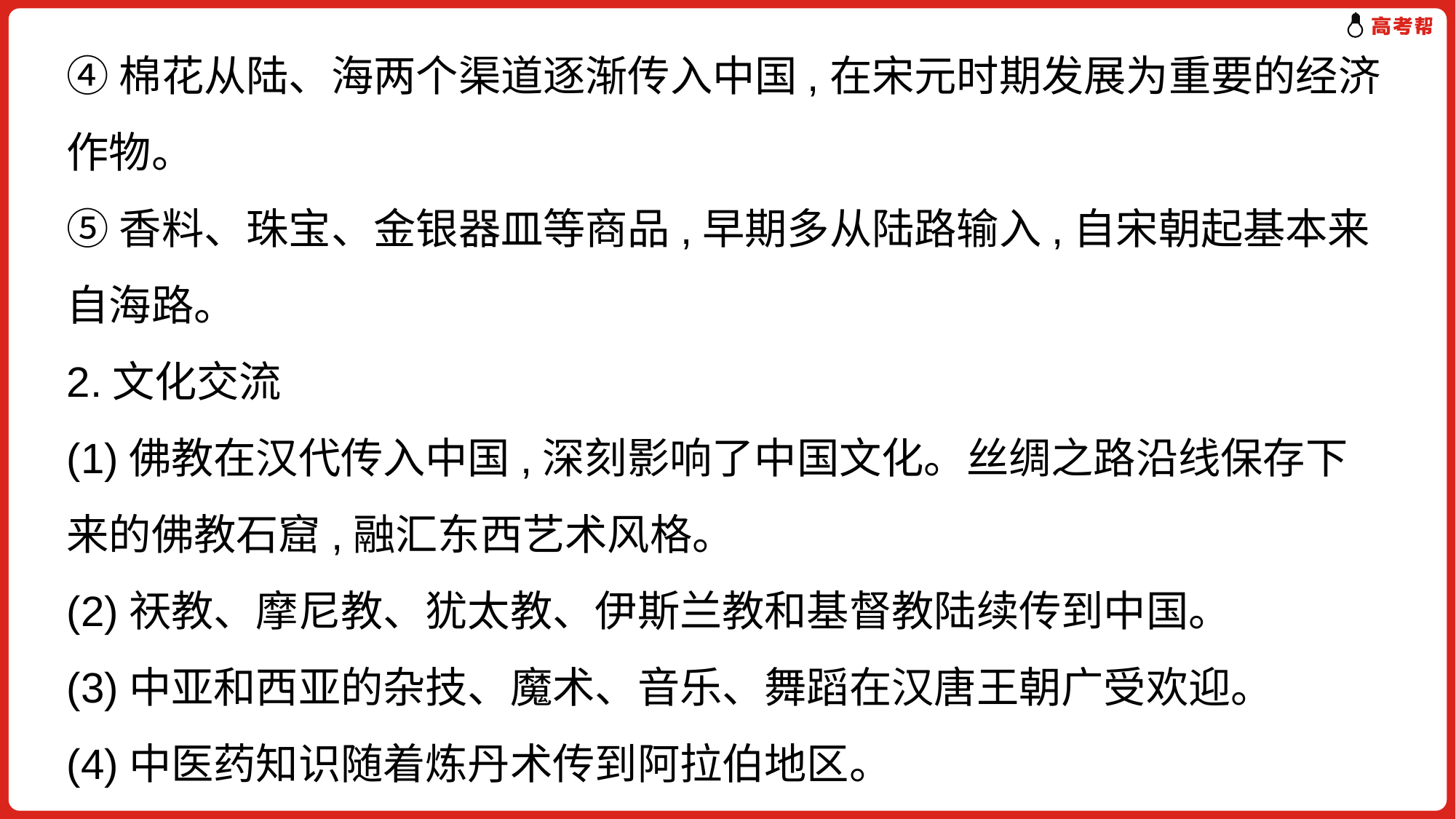

④棉花从陆、海两个渠道逐渐传入中国,在宋元时期发展为重要的经济作物。
⑤香料、珠宝、金银器皿等商品,早期多从陆路输入,自宋朝起基本来自海路。
2.文化交流
(1)佛教在汉代传入中国,深刻影响了中国文化。丝绸之路沿线保存下来的佛教石窟,融汇东西艺术风格。
(2)祆教、摩尼教、犹太教、伊斯兰教和基督教陆续传到中国。
(3)中亚和西亚的杂技、魔术、音乐、舞蹈在汉唐王朝广受欢迎。
(4)中医药知识随着炼丹术传到阿拉伯地区。